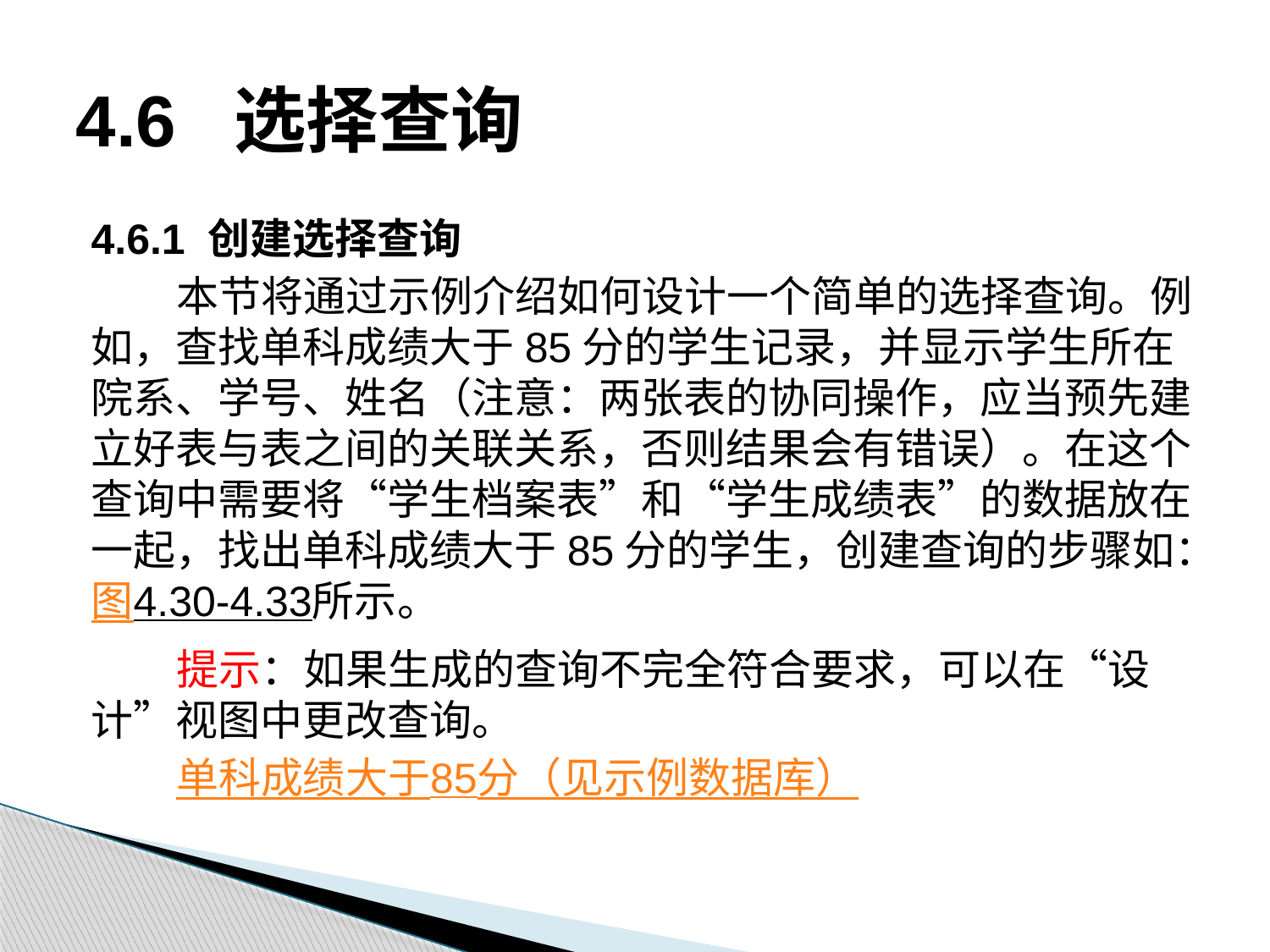

# 4.6  选择查询
4.6.1 创建选择查询
本节将通过示例介绍如何设计一个简单的选择查询。例如，查找单科成绩大于85分的学生记录，并显示学生所在院系、学号、姓名（注意：两张表的协同操作，应当预先建立好表与表之间的关联关系，否则结果会有错误）。在这个查询中需要将“学生档案表”和“学生成绩表”的数据放在一起，找出单科成绩大于85分的学生，创建查询的步骤如：图4.30-4.33所示。
提示：如果生成的查询不完全符合要求，可以在“设计”视图中更改查询。
单科成绩大于85分（见示例数据库）